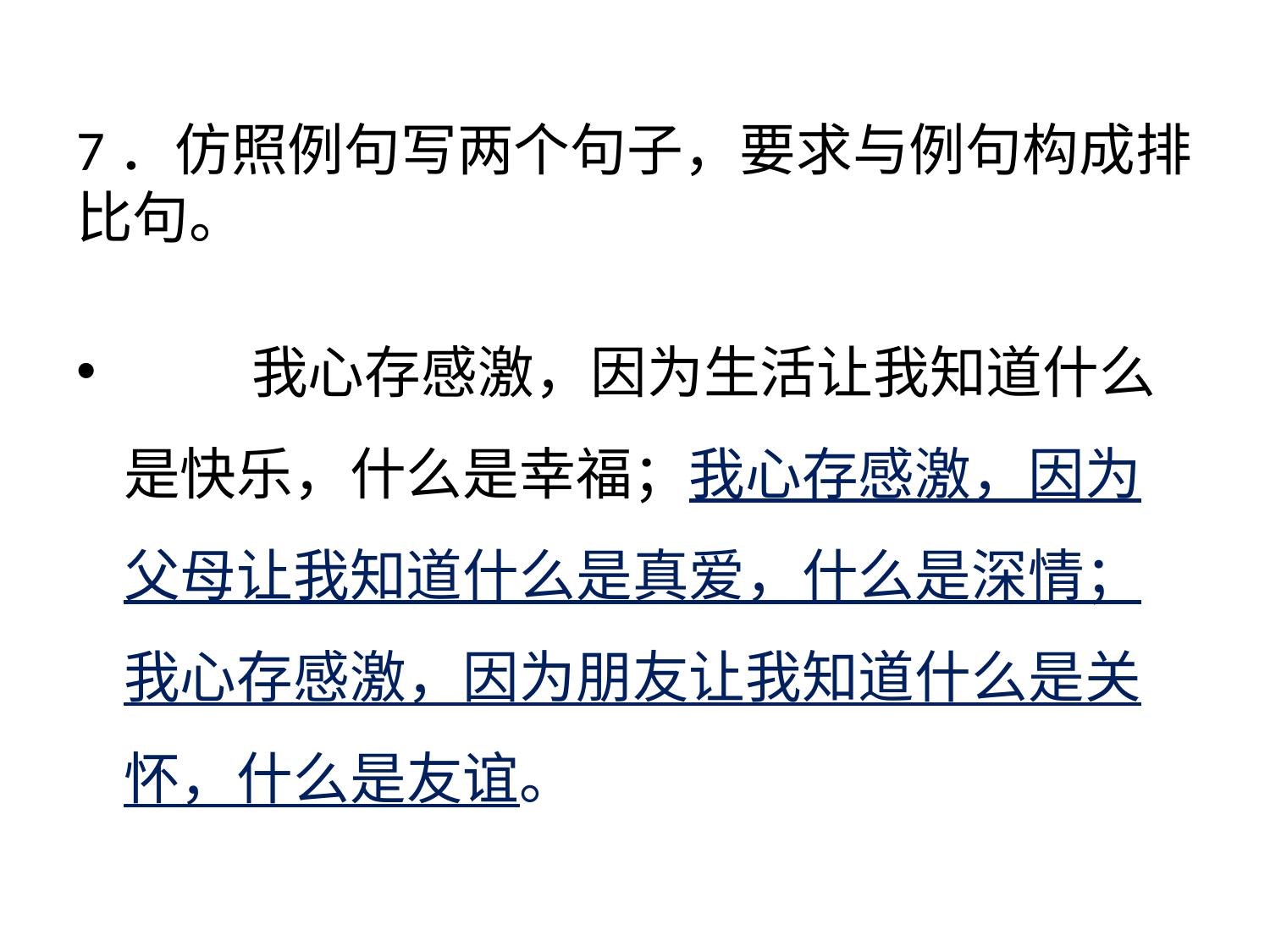

# 7．仿照例句写两个句子，要求与例句构成排比句。
         我心存感激，因为生活让我知道什么是快乐，什么是幸福；我心存感激，因为父母让我知道什么是真爱，什么是深情；我心存感激，因为朋友让我知道什么是关怀，什么是友谊。